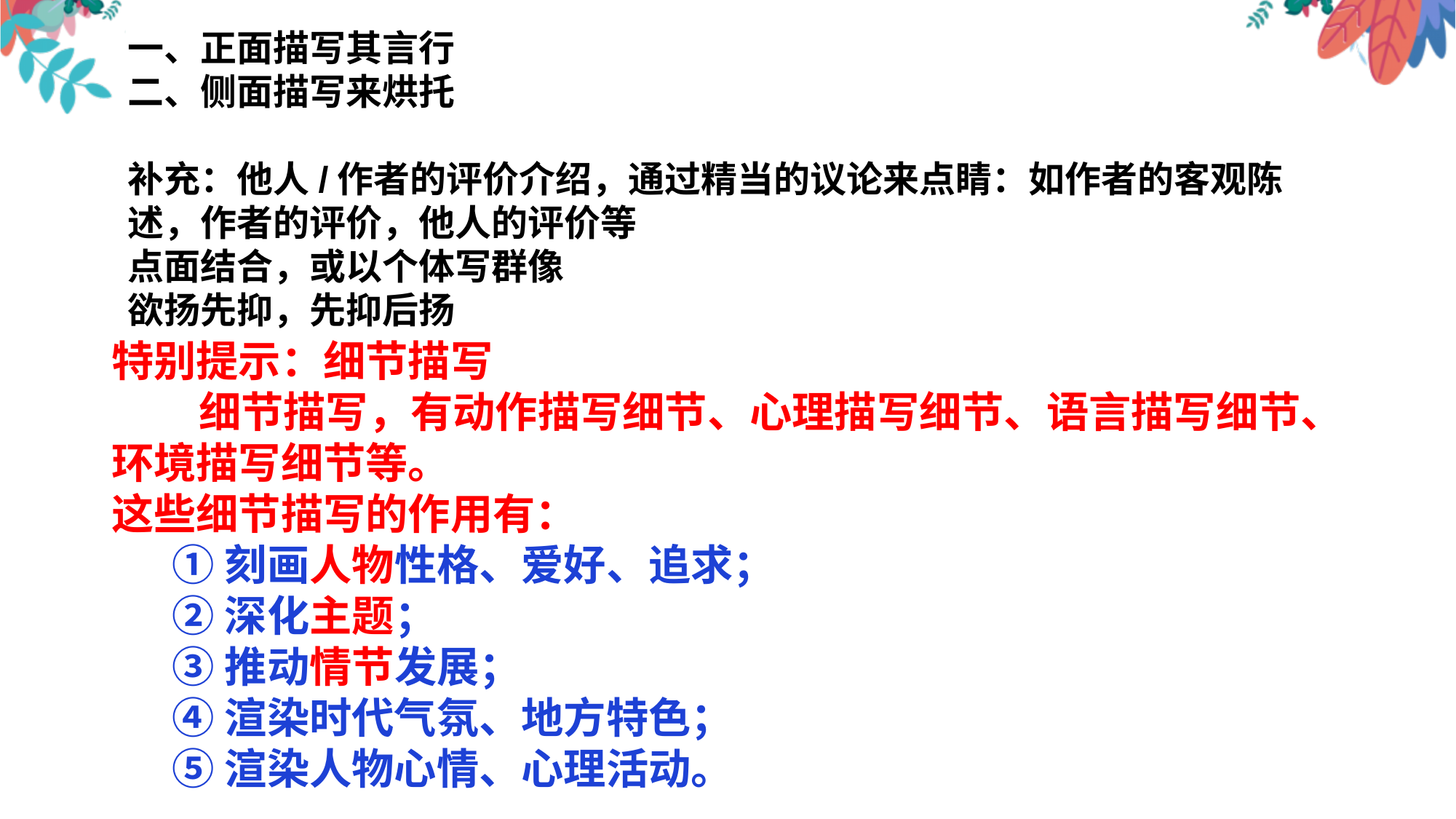

一、正面描写其言行
二、侧面描写来烘托

补充：他人/作者的评价介绍，通过精当的议论来点睛：如作者的客观陈述，作者的评价，他人的评价等
点面结合，或以个体写群像
欲扬先抑，先抑后扬

特别提示：细节描写
        细节描写，有动作描写细节、心理描写细节、语言描写细节、环境描写细节等。
这些细节描写的作用有：
   ①刻画人物性格、爱好、追求；
   ②深化主题；
   ③推动情节发展；
   ④渲染时代气氛、地方特色；
   ⑤渲染人物心情、心理活动。